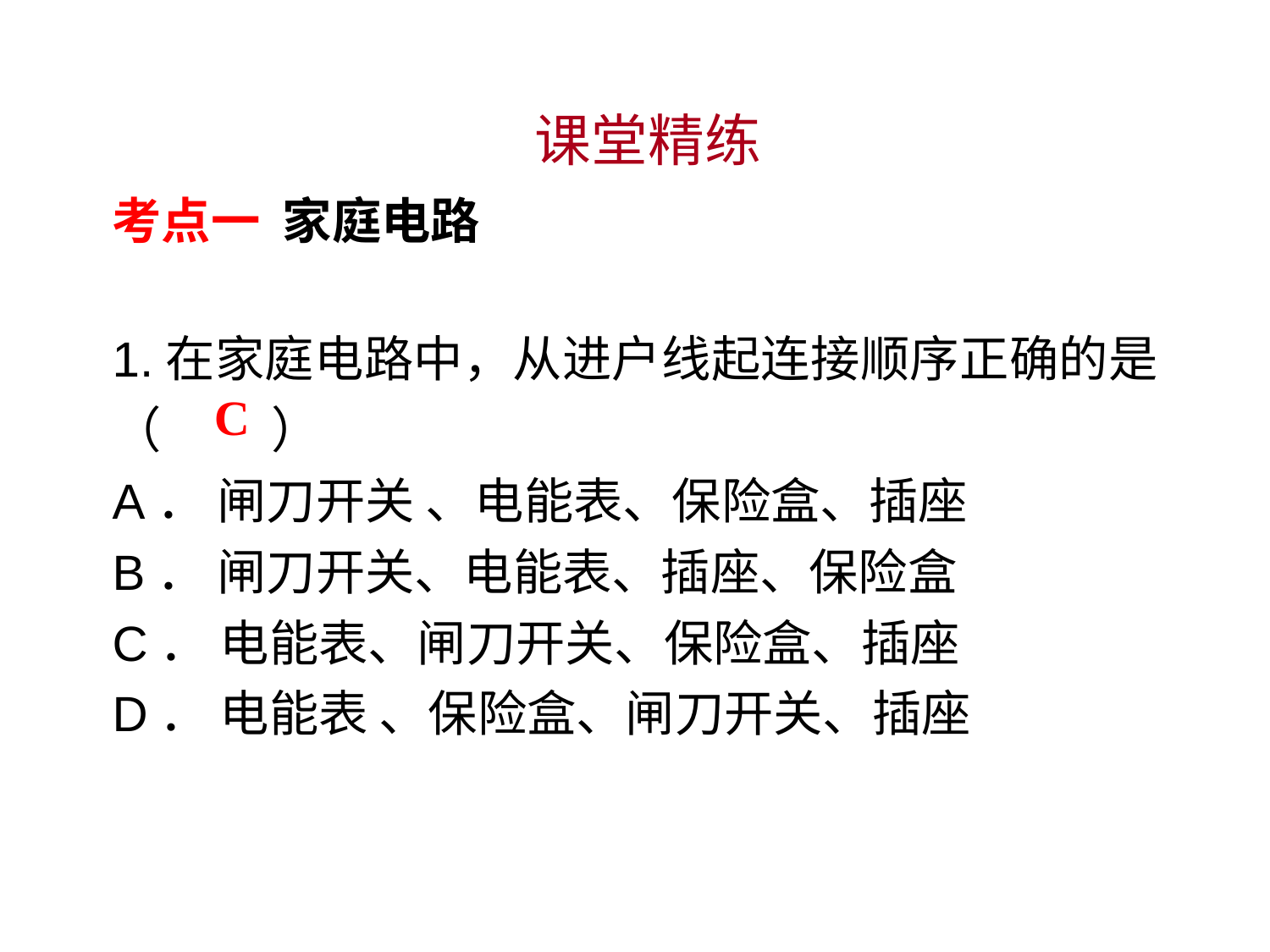

课堂精练
考点一  家庭电路
1.在家庭电路中，从进户线起连接顺序正确的是（　 　）
A． 闸刀开关 、电能表、保险盒、插座
B． 闸刀开关、电能表、插座、保险盒
C． 电能表、闸刀开关、保险盒、插座
D． 电能表 、保险盒、闸刀开关、插座
C